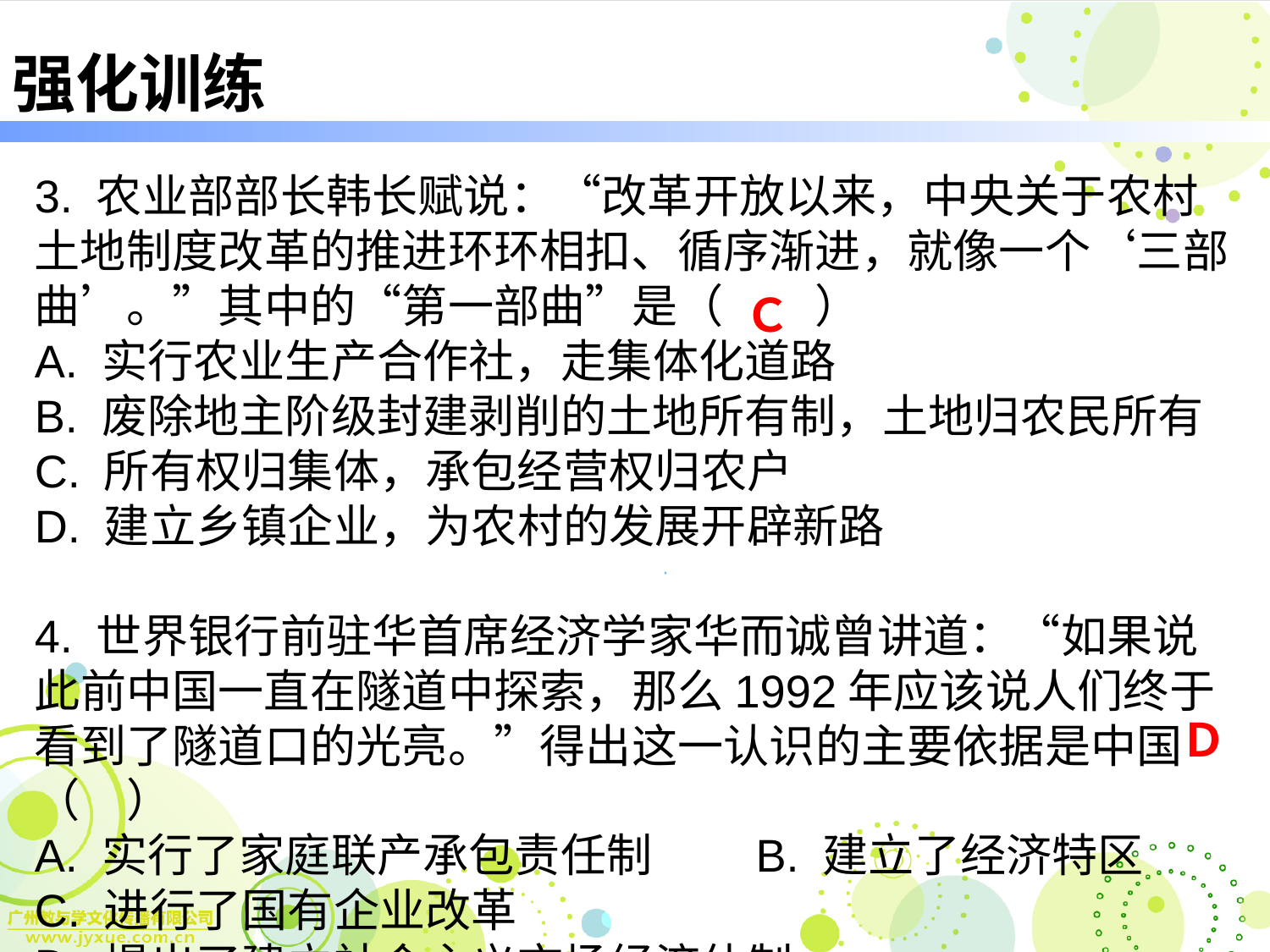

# 强化训练

3. 农业部部长韩长赋说：“改革开放以来，中央关于农村土地制度改革的推进环环相扣、循序渐进，就像一个‘三部曲’。”其中的“第一部曲”是（　　）
A. 实行农业生产合作社，走集体化道路
B. 废除地主阶级封建剥削的土地所有制，土地归农民所有
C. 所有权归集体，承包经营权归农户
D. 建立乡镇企业，为农村的发展开辟新路

4. 世界银行前驻华首席经济学家华而诚曾讲道：“如果说此前中国一直在隧道中探索，那么1992年应该说人们终于看到了隧道口的光亮。”得出这一认识的主要依据是中国（　）
A. 实行了家庭联产承包责任制　　B. 建立了经济特区
C. 进行了国有企业改革
D. 提出了建立社会主义市场经济体制
Ｃ
Ｄ